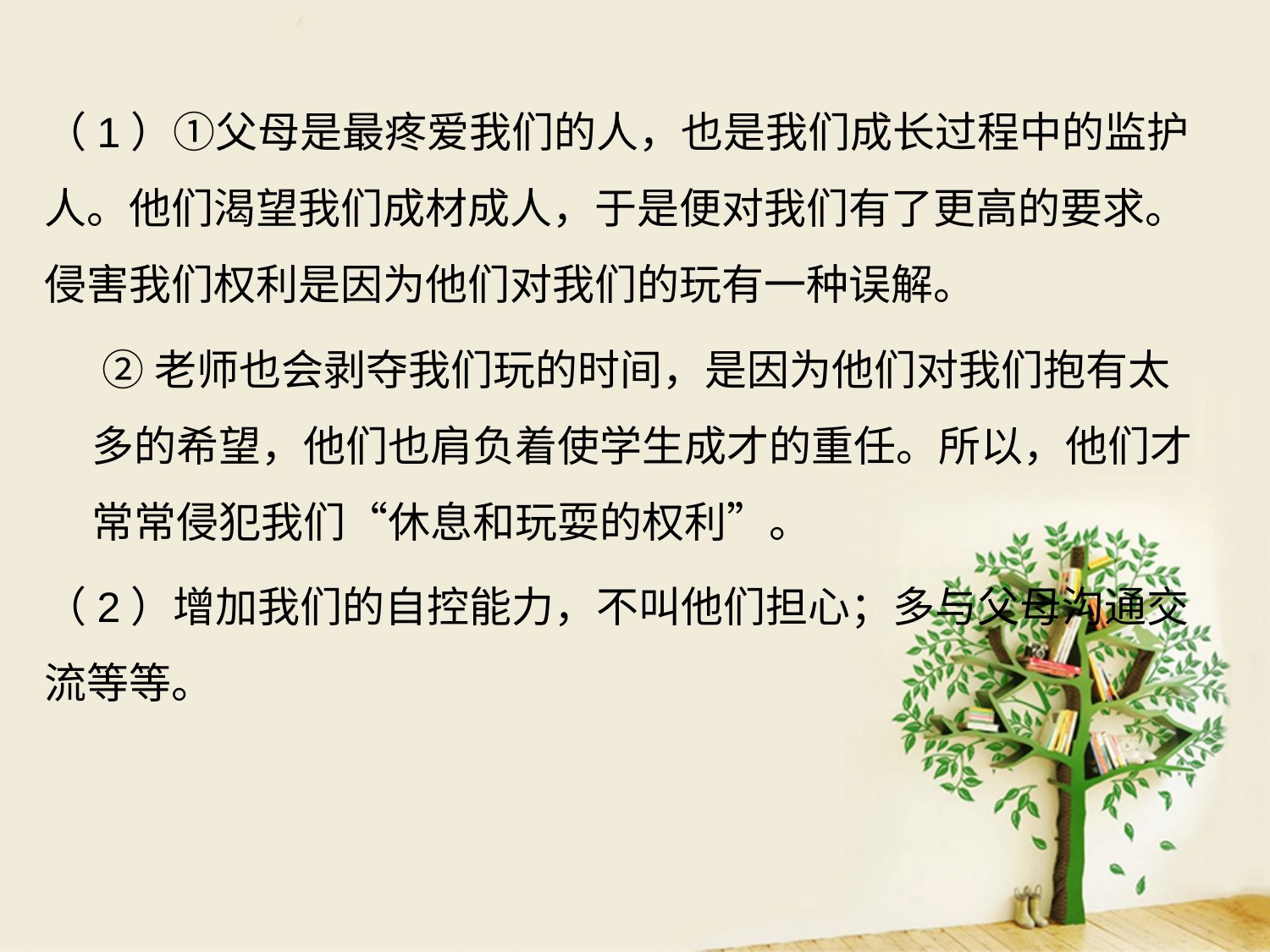

（1）①父母是最疼爱我们的人，也是我们成长过程中的监护人。他们渴望我们成材成人，于是便对我们有了更高的要求。侵害我们权利是因为他们对我们的玩有一种误解。
      ②老师也会剥夺我们玩的时间，是因为他们对我们抱有太多的希望，他们也肩负着使学生成才的重任。所以，他们才常常侵犯我们“休息和玩耍的权利”。
（2）增加我们的自控能力，不叫他们担心；多与父母沟通交流等等。